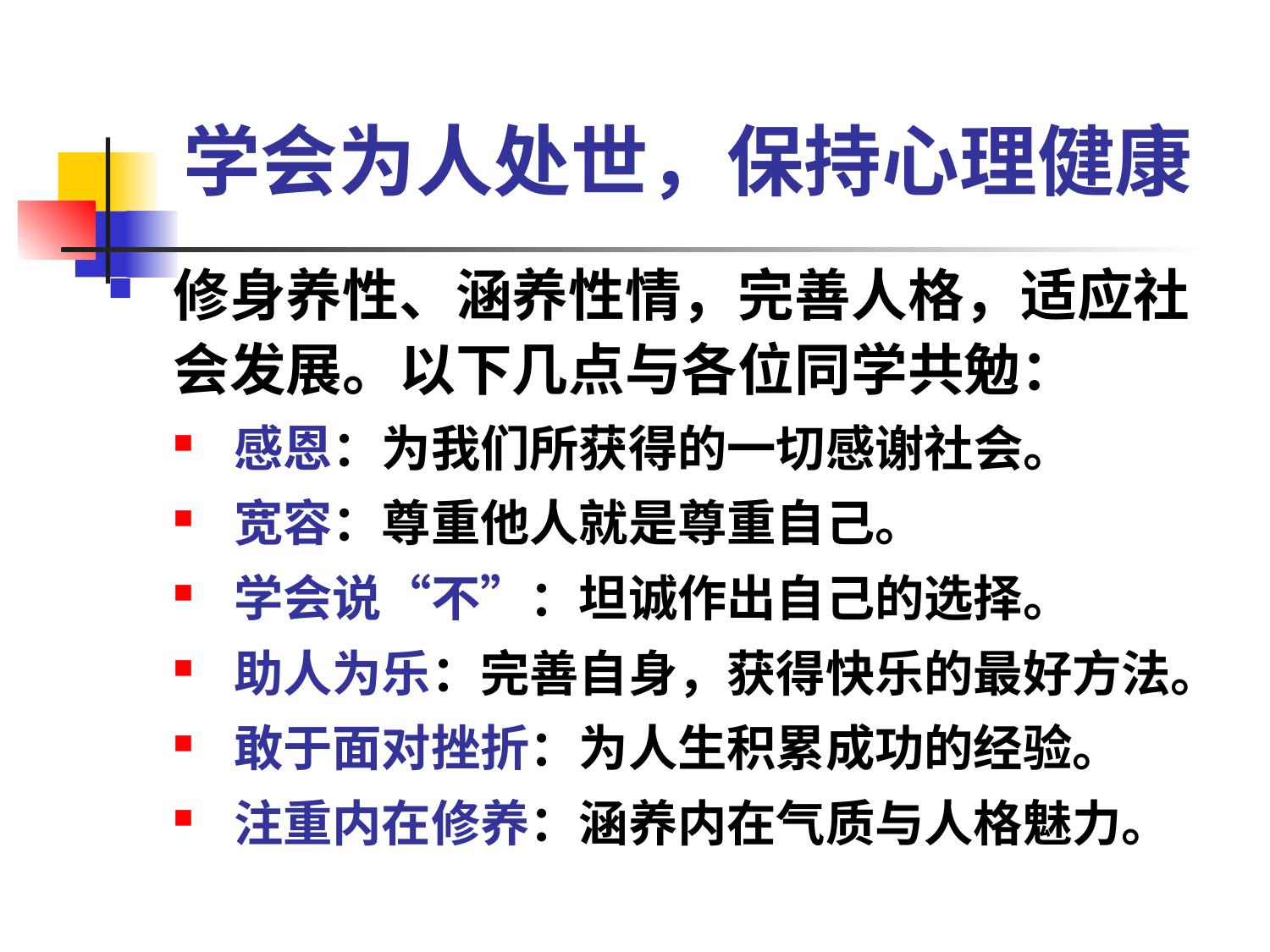

# 学会为人处世，保持心理健康
修身养性、涵养性情，完善人格，适应社会发展。以下几点与各位同学共勉：
感恩：为我们所获得的一切感谢社会。
宽容：尊重他人就是尊重自己。
学会说“不”：坦诚作出自己的选择。
助人为乐：完善自身，获得快乐的最好方法。
敢于面对挫折：为人生积累成功的经验。
注重内在修养：涵养内在气质与人格魅力。